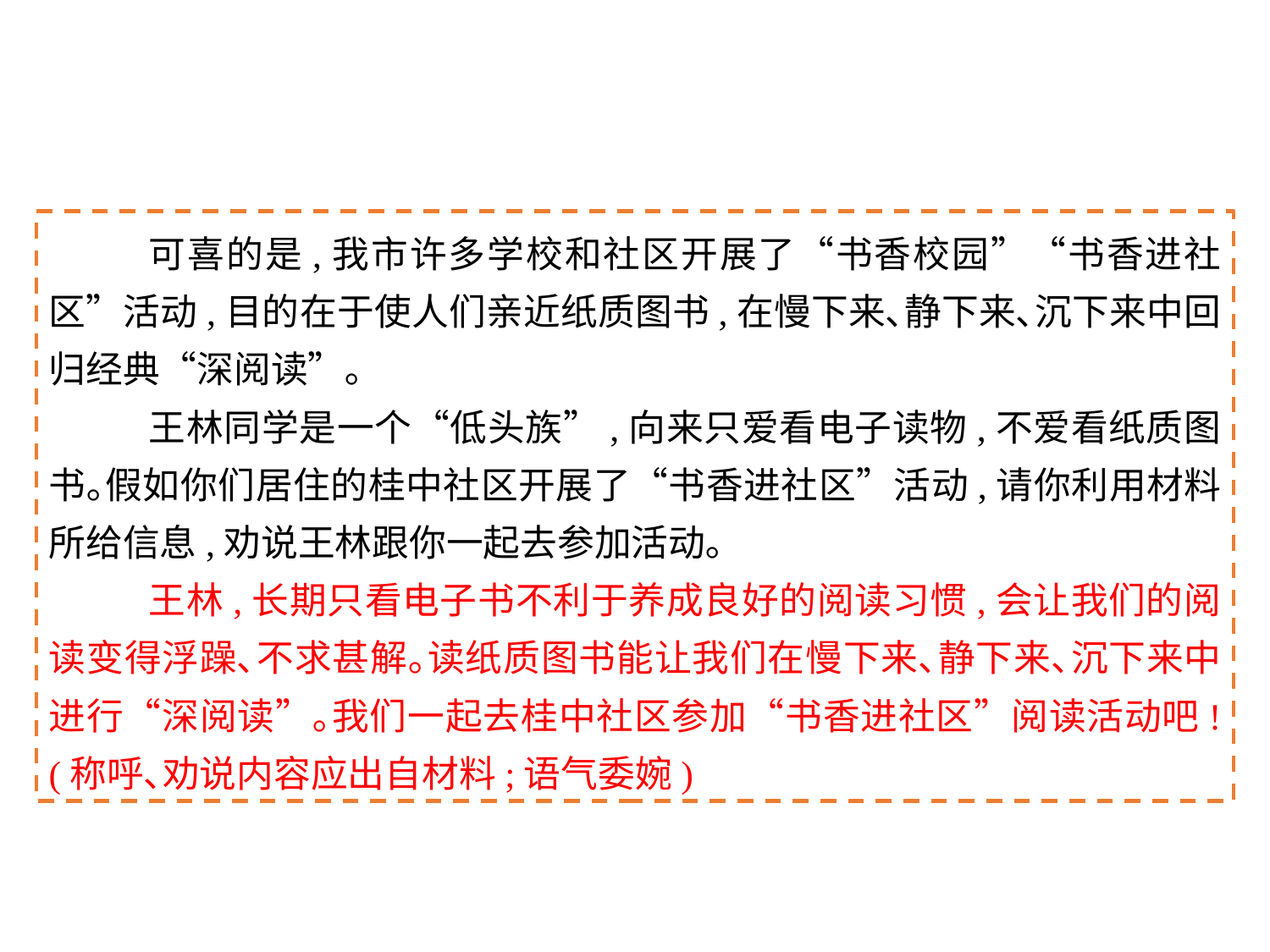

可喜的是,我市许多学校和社区开展了“书香校园”“书香进社区”活动,目的在于使人们亲近纸质图书,在慢下来､静下来､沉下来中回归经典“深阅读”｡
王林同学是一个“低头族”,向来只爱看电子读物,不爱看纸质图书｡假如你们居住的桂中社区开展了“书香进社区”活动,请你利用材料所给信息,劝说王林跟你一起去参加活动｡
王林,长期只看电子书不利于养成良好的阅读习惯,会让我们的阅读变得浮躁､不求甚解｡读纸质图书能让我们在慢下来､静下来､沉下来中进行“深阅读”｡我们一起去桂中社区参加“书香进社区”阅读活动吧!(称呼､劝说内容应出自材料;语气委婉)